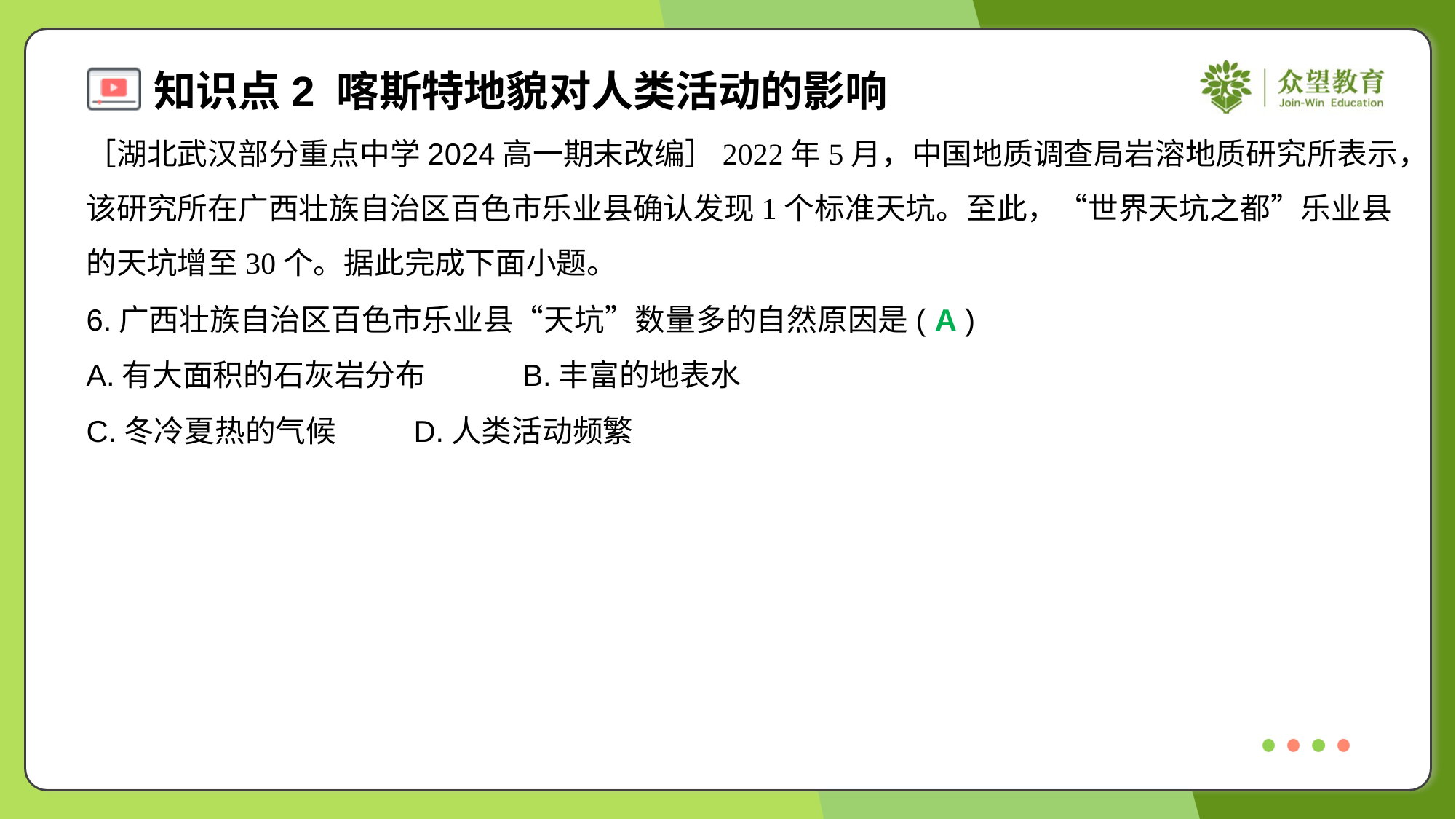

［湖北武汉部分重点中学2024高一期末改编］2022年5月，中国地质调查局岩溶地质研究所表示，
该研究所在广西壮族自治区百色市乐业县确认发现1个标准天坑。至此，“世界天坑之都”乐业县
的天坑增至30个。据此完成下面小题。
6.广西壮族自治区百色市乐业县“天坑”数量多的自然原因是(     )
A
A.有大面积的石灰岩分布	B.丰富的地表水
C.冬冷夏热的气候	D.人类活动频繁